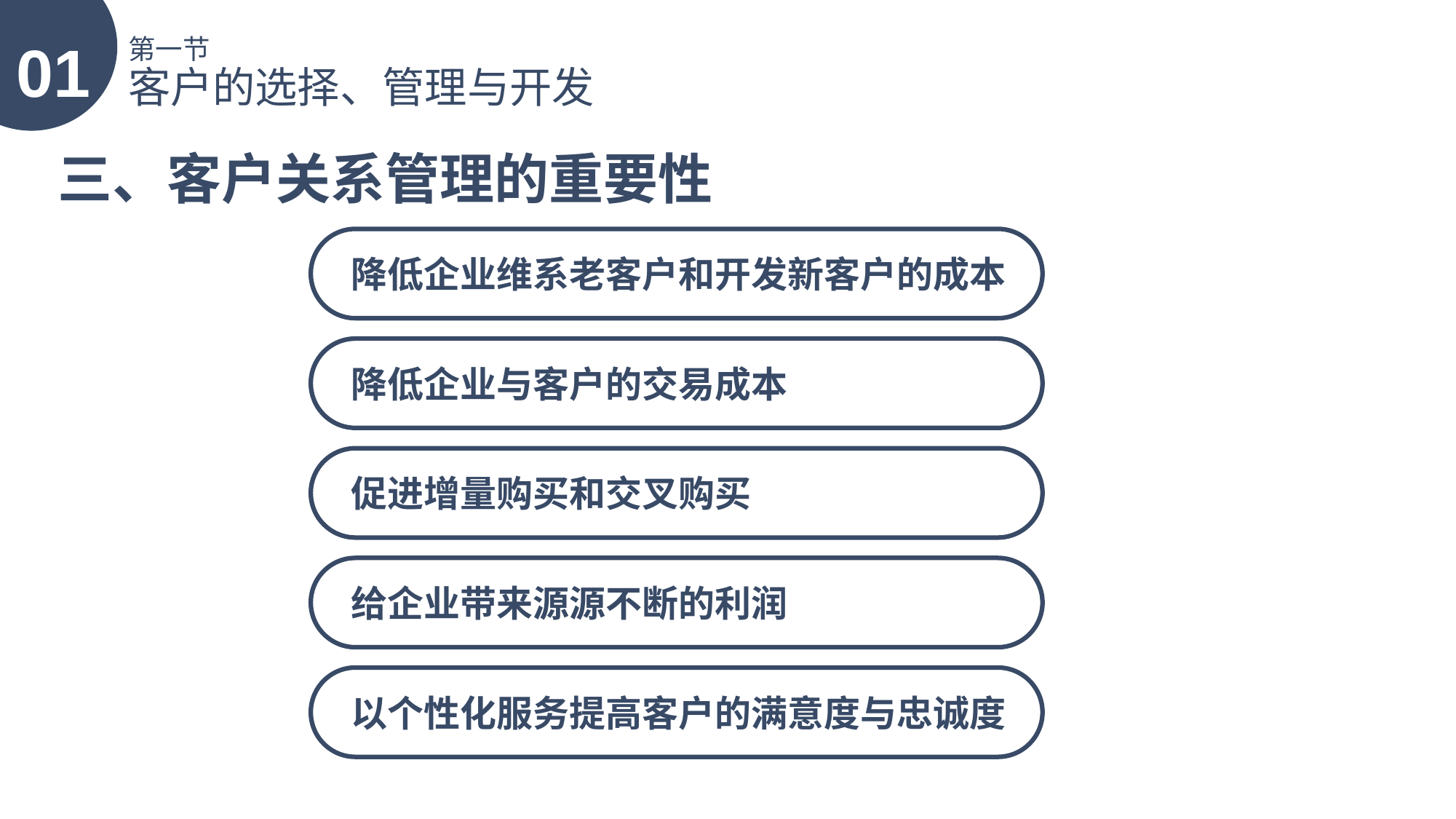

01
第一节
客户的选择、管理与开发
三、客户关系管理的重要性

降低企业维系老客户和开发新客户的成本

降低企业与客户的交易成本

促进增量购买和交叉购买

给企业带来源源不断的利润

以个性化服务提高客户的满意度与忠诚度